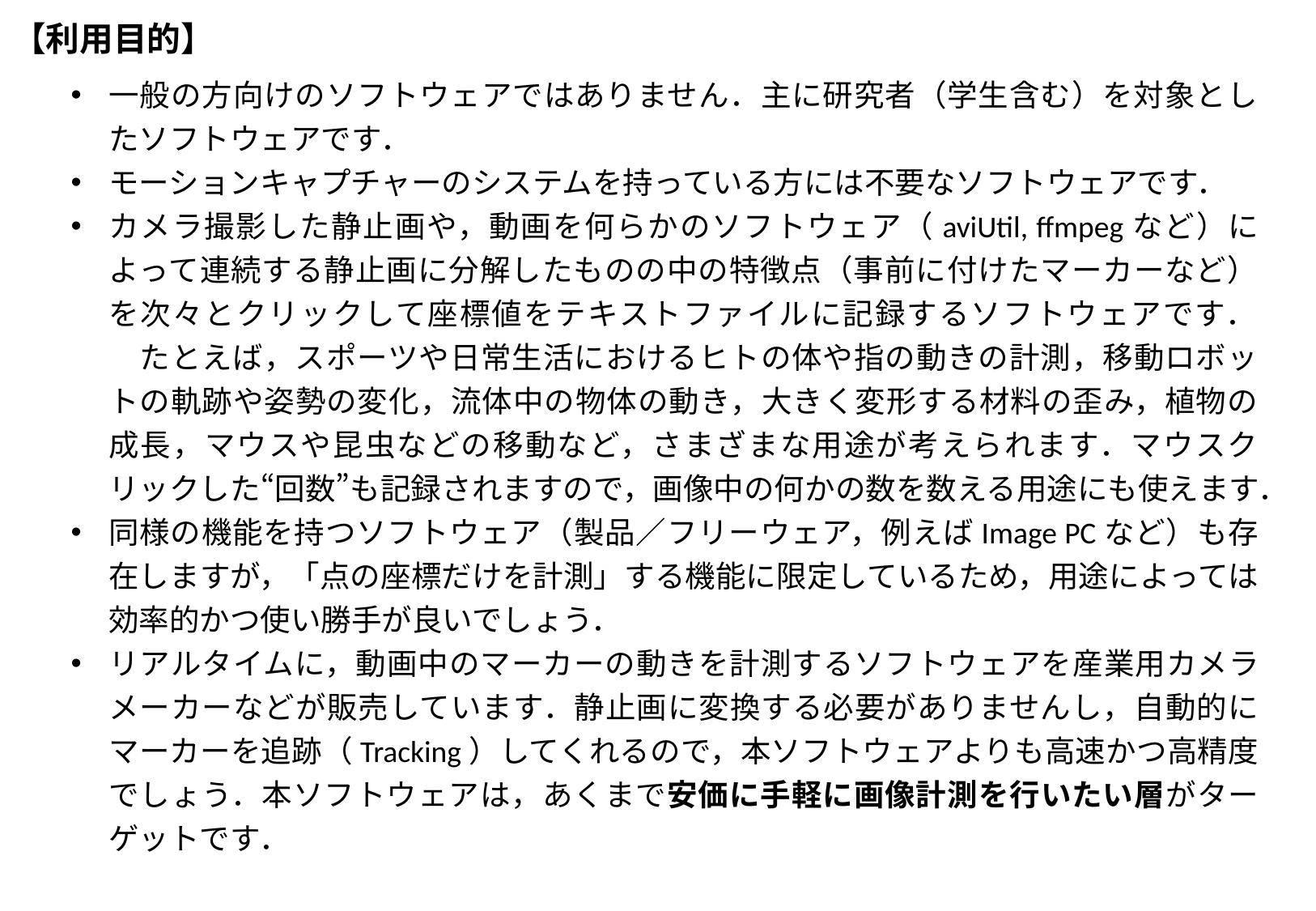

# 【利用目的】
一般の方向けのソフトウェアではありません．主に研究者（学生含む）を対象としたソフトウェアです．
モーションキャプチャーのシステムを持っている方には不要なソフトウェアです．
カメラ撮影した静止画や，動画を何らかのソフトウェア（aviUtil, ffmpegなど）によって連続する静止画に分解したものの中の特徴点（事前に付けたマーカーなど）を次々とクリックして座標値をテキストファイルに記録するソフトウェアです．
　たとえば，スポーツや日常生活におけるヒトの体や指の動きの計測，移動ロボットの軌跡や姿勢の変化，流体中の物体の動き，大きく変形する材料の歪み，植物の成長，マウスや昆虫などの移動など，さまざまな用途が考えられます．マウスクリックした“回数”も記録されますので，画像中の何かの数を数える用途にも使えます．
同様の機能を持つソフトウェア（製品／フリーウェア，例えばImage PCなど）も存在しますが，「点の座標だけを計測」する機能に限定しているため，用途によっては効率的かつ使い勝手が良いでしょう．
リアルタイムに，動画中のマーカーの動きを計測するソフトウェアを産業用カメラメーカーなどが販売しています．静止画に変換する必要がありませんし，自動的にマーカーを追跡（Tracking）してくれるので，本ソフトウェアよりも高速かつ高精度でしょう．本ソフトウェアは，あくまで安価に手軽に画像計測を行いたい層がターゲットです．